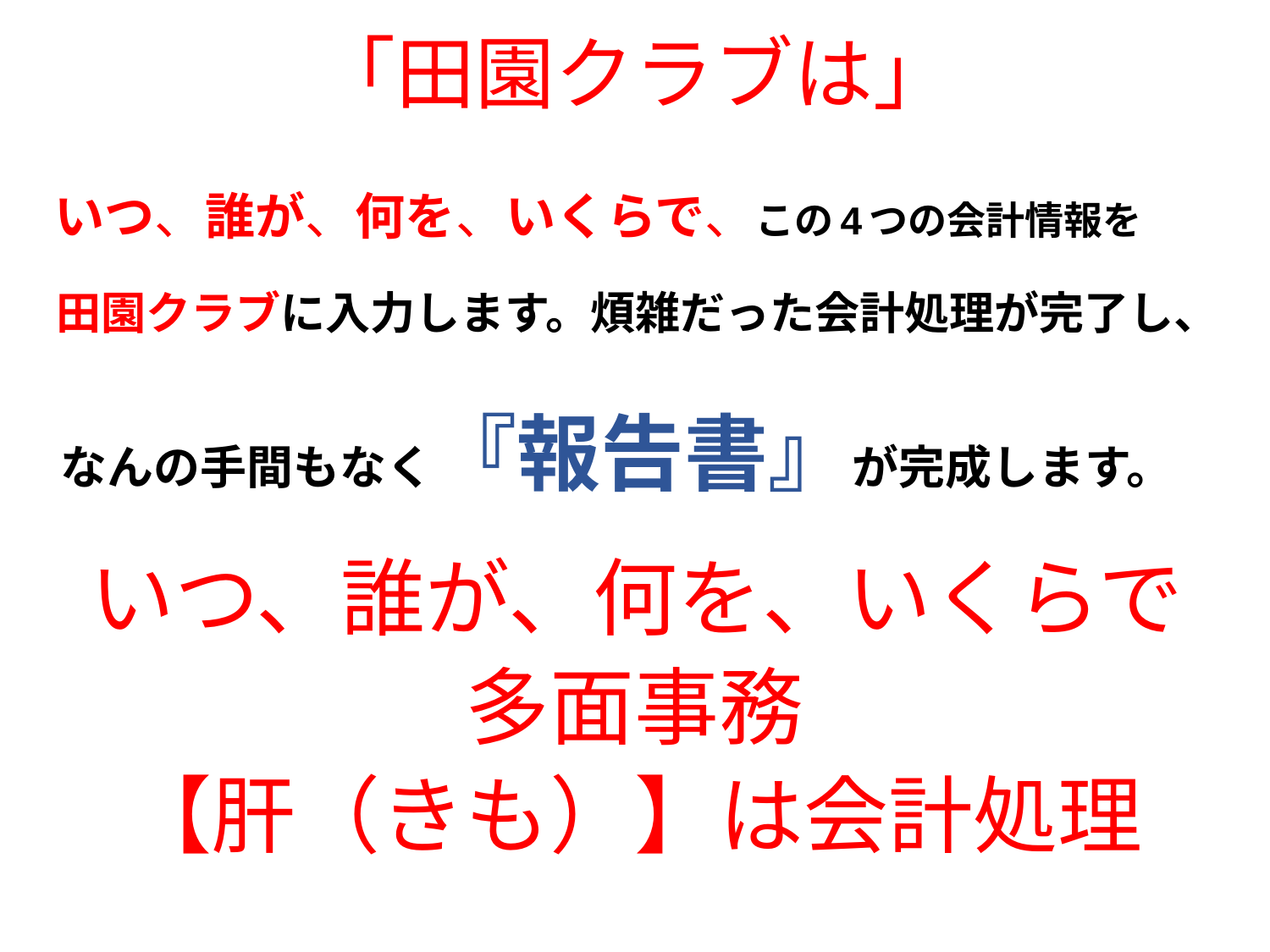

# 「田園クラブは」
　いつ、誰が、何を、いくらで、この4つの会計情報を
　田園クラブに入力します。煩雑だった会計処理が完了し、
　なんの手間もなく『報告書』が完成します。
いつ、誰が、何を、いくらで
多面事務
【肝（きも）】は会計処理